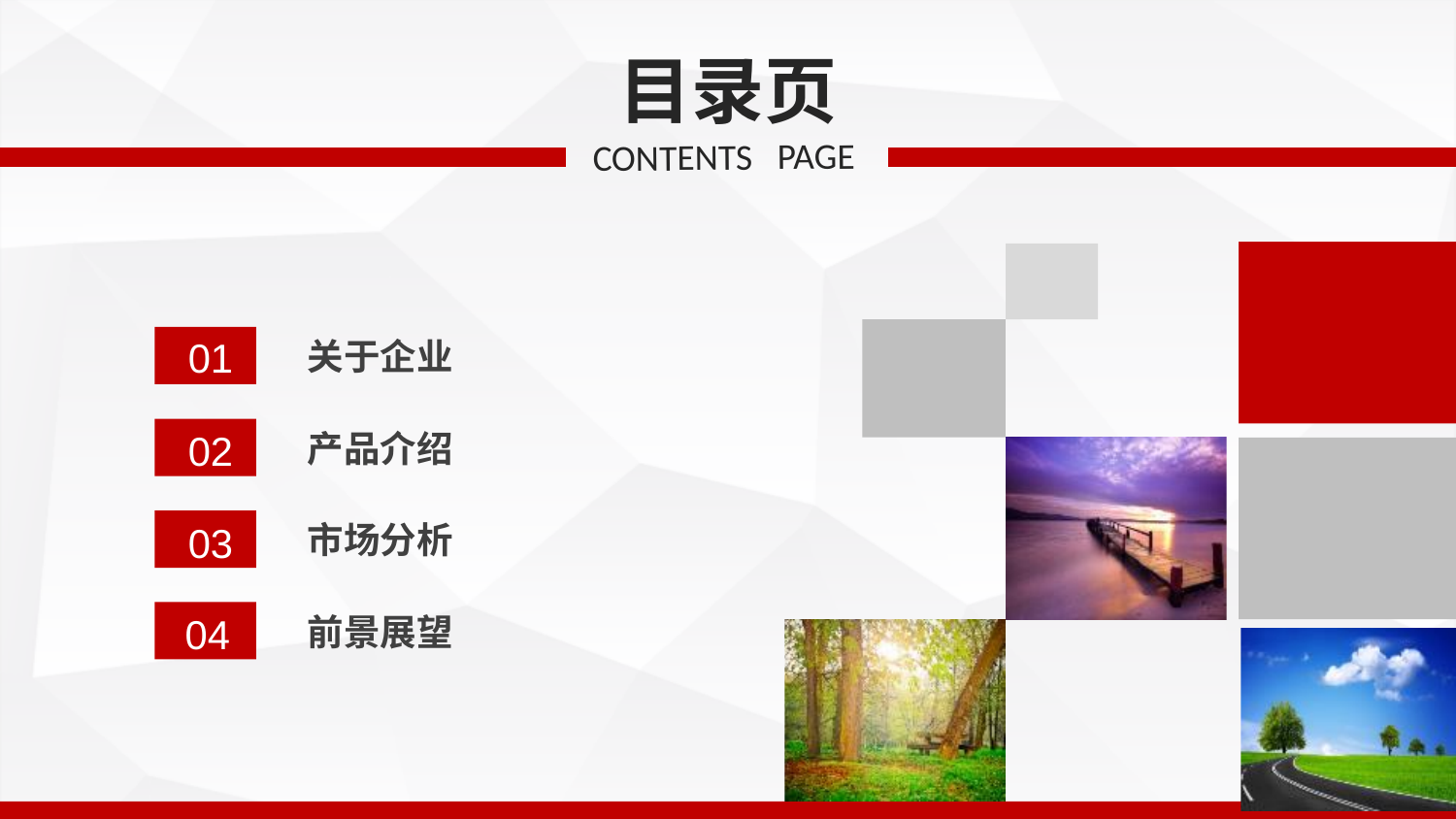

目录页
CONTENTS   PAGE

01

关于企业

02
产品介绍

03
市场分析
前景展望

04